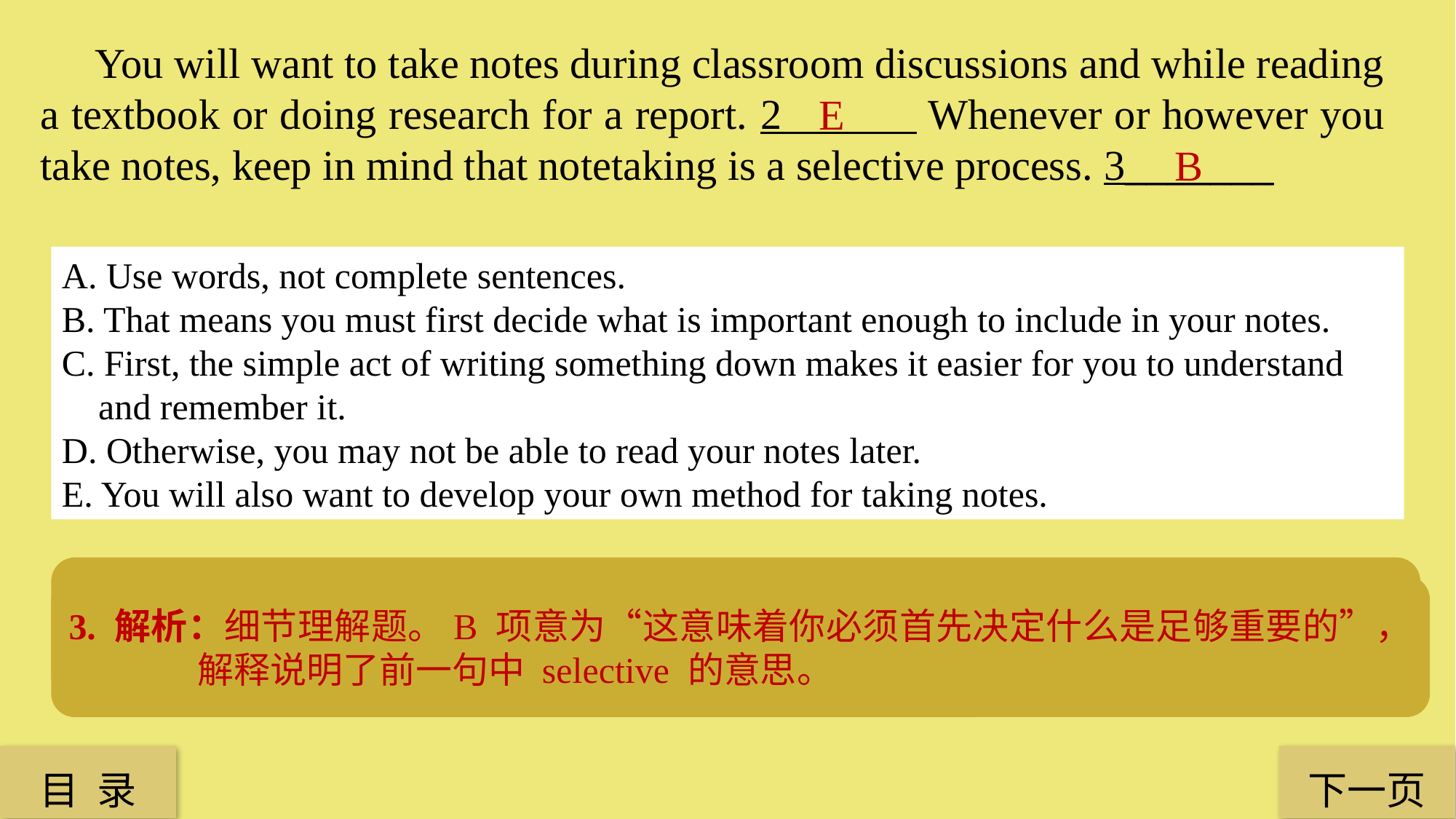

You will want to take notes during classroom discussions and while reading a textbook or doing research for a report. 2            Whenever or however you take notes, keep in mind that notetaking is a selective process. 3_______
E
B
A. Use words, not complete sentences.
B. That means you must first decide what is important enough to include in your notes.
C. First, the simple act of writing something down makes it easier for you to understand
    and remember it.
D. Otherwise, you may not be able to read your notes later.
E. You will also want to develop your own method for taking notes.
2. 解析：推理判断题。根据 E 项中的 also 可知，前文应该已经提到过你想在上面时候记笔记。
3. 解析：细节理解题。B 项意为“这意味着你必须首先决定什么是足够重要的”，解释说明了前一句中 selective 的意思。